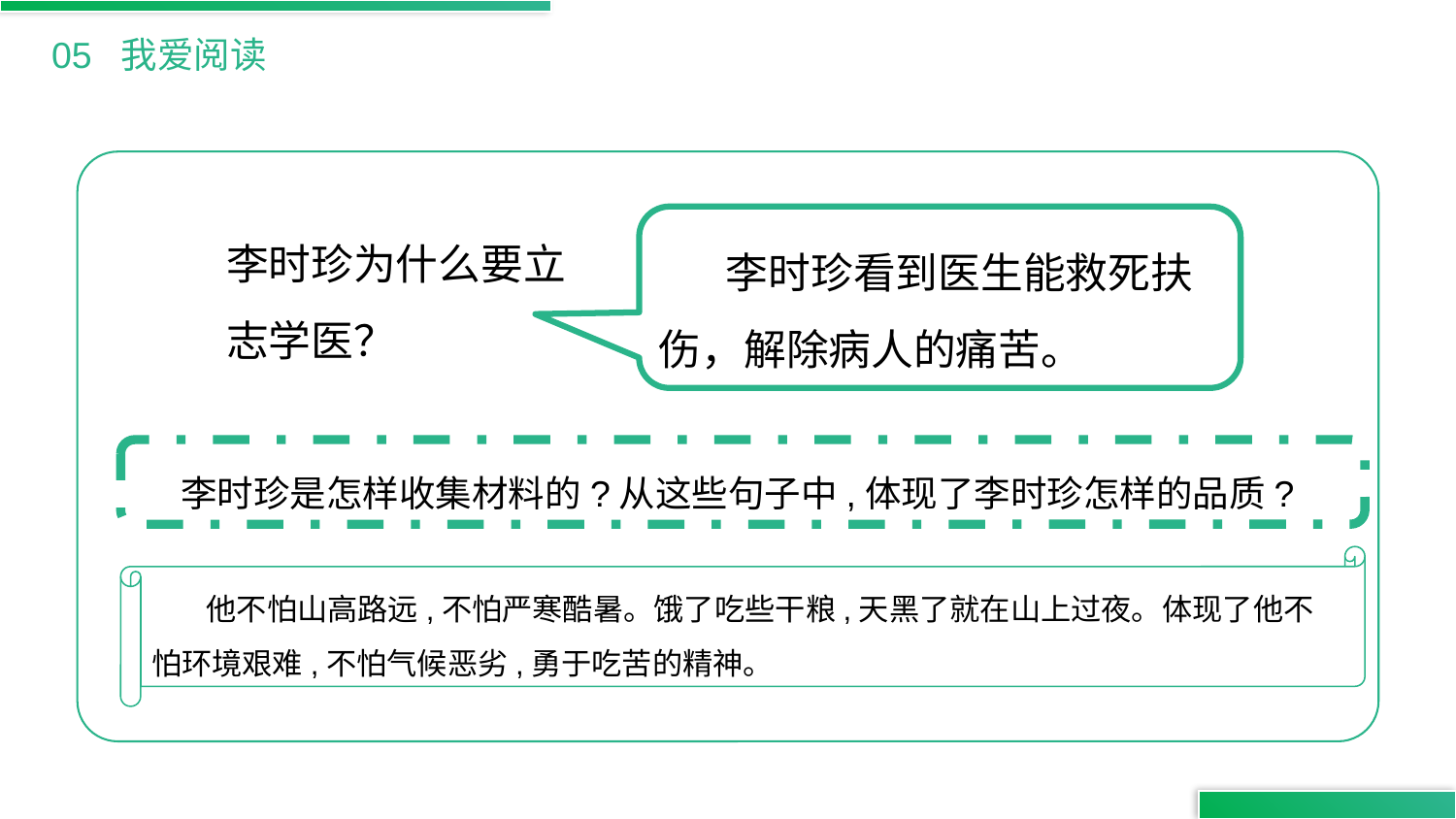

05  我爱阅读
      李时珍看到医生能救死扶伤，解除病人的痛苦。
李时珍为什么要立志学医？
李时珍是怎样收集材料的?从这些句子中,体现了李时珍怎样的品质?
       他不怕山高路远,不怕严寒酷暑。饿了吃些干粮,天黑了就在山上过夜。体现了他不怕环境艰难,不怕气候恶劣,勇于吃苦的精神。